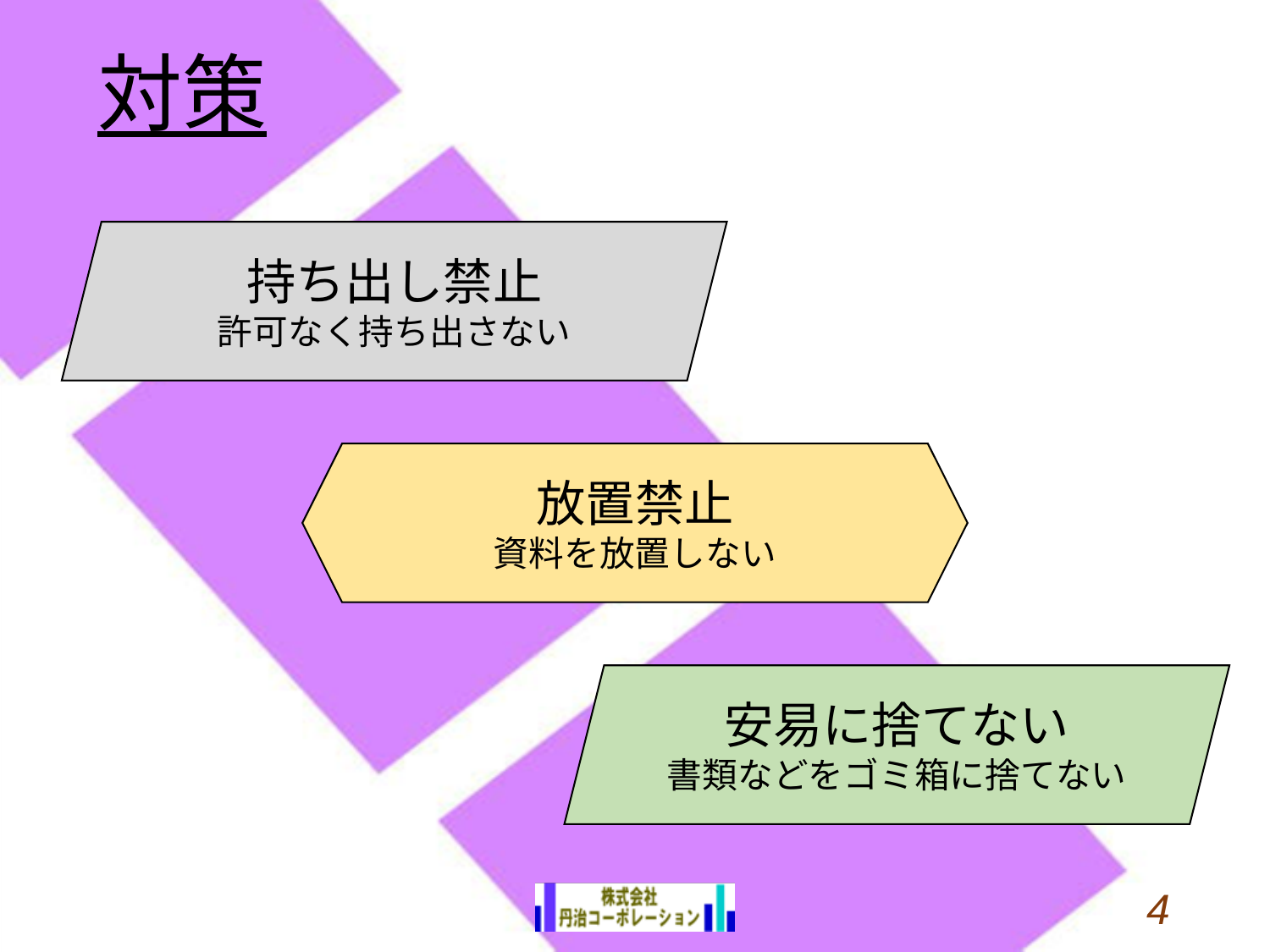

対策
持ち出し禁止
許可なく持ち出さない
放置禁止
資料を放置しない
安易に捨てない
書類などをゴミ箱に捨てない
4